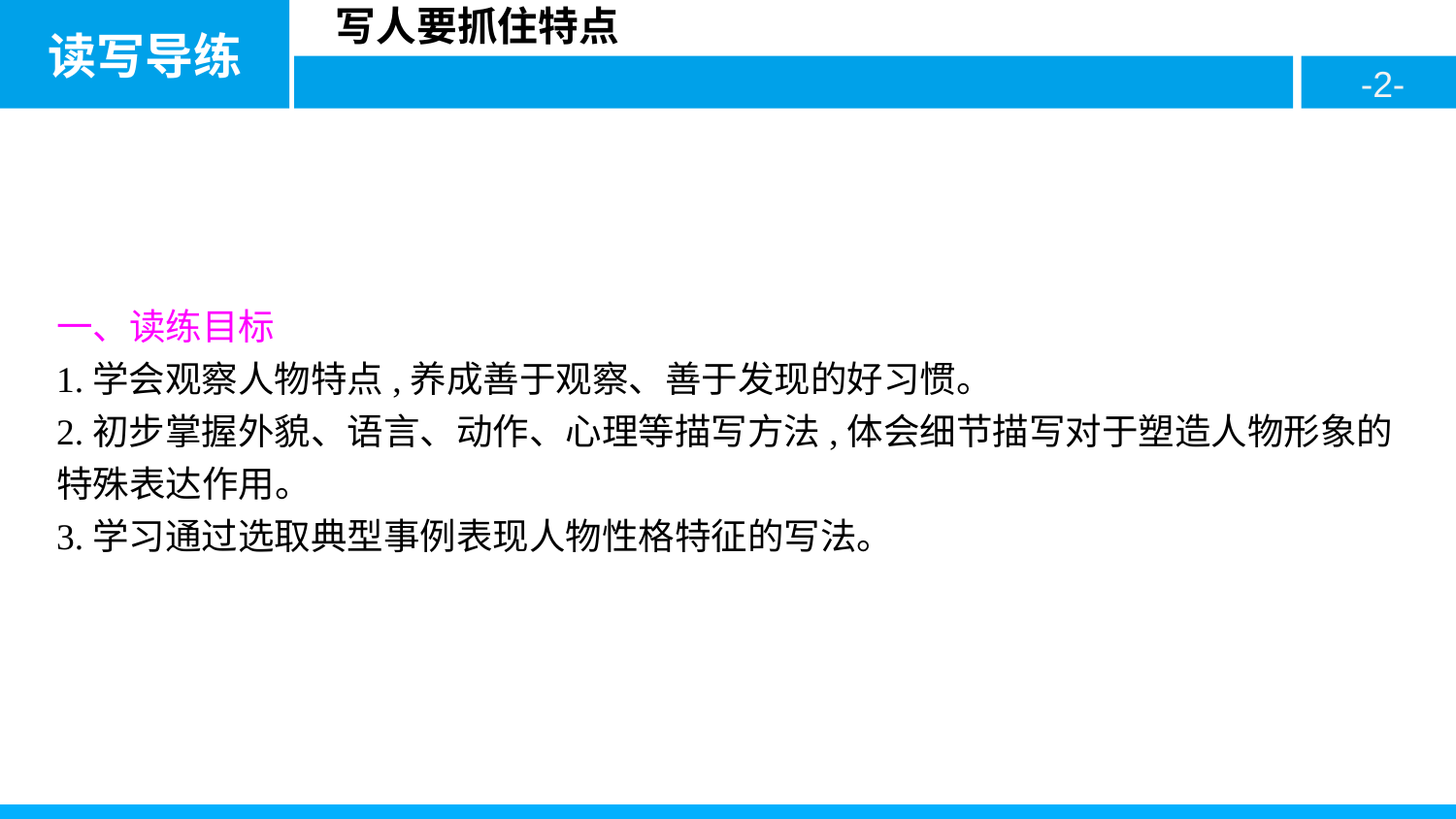

https://www.ypppt.com/
一、读练目标
1.学会观察人物特点,养成善于观察、善于发现的好习惯。
2.初步掌握外貌、语言、动作、心理等描写方法,体会细节描写对于塑造人物形象的特殊表达作用。
3.学习通过选取典型事例表现人物性格特征的写法。